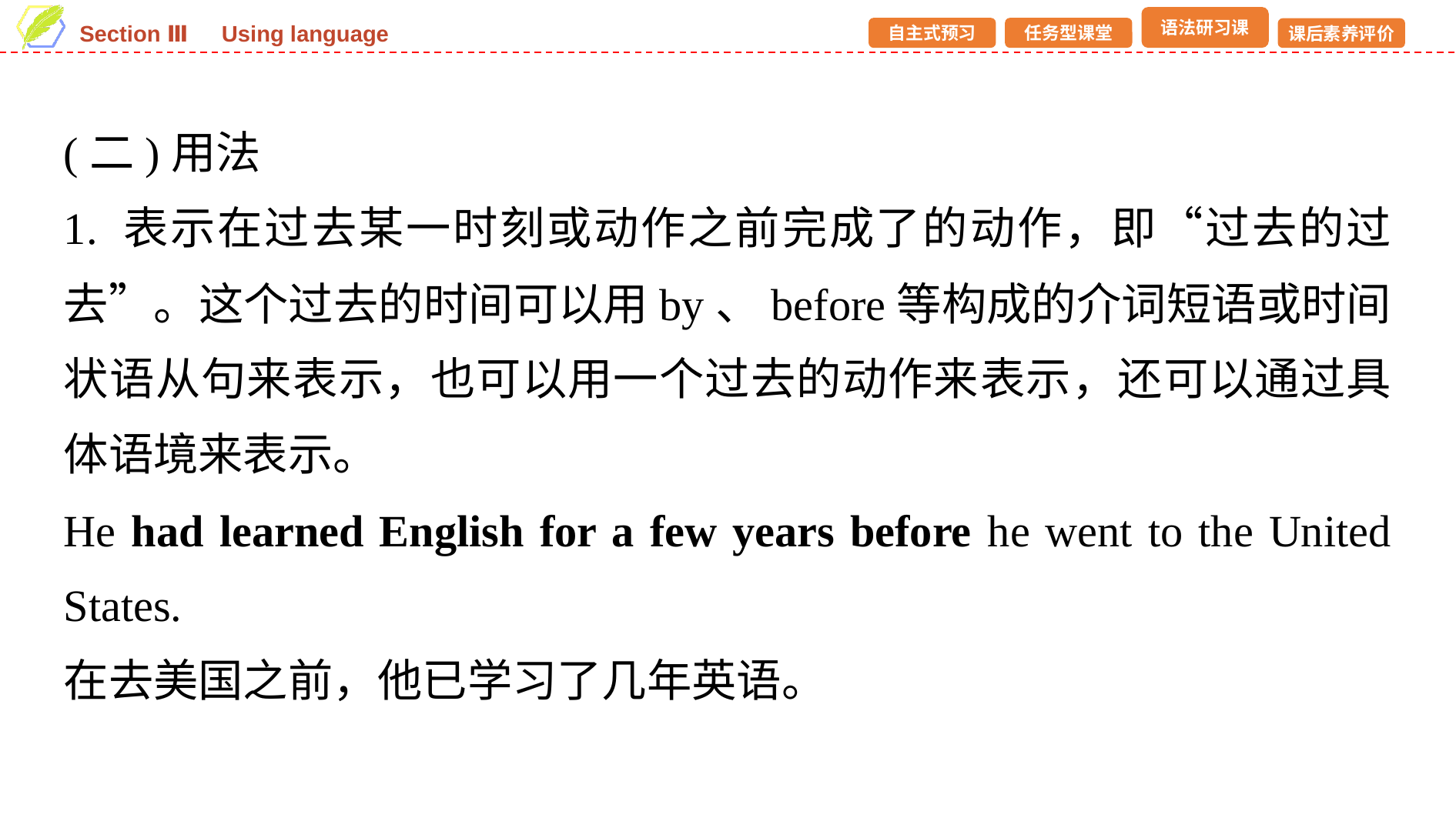

(二)用法
1. 表示在过去某一时刻或动作之前完成了的动作，即“过去的过去”。这个过去的时间可以用by、before等构成的介词短语或时间状语从句来表示，也可以用一个过去的动作来表示，还可以通过具体语境来表示。
He had learned English for a few years before he went to the United States.
在去美国之前，他已学习了几年英语。